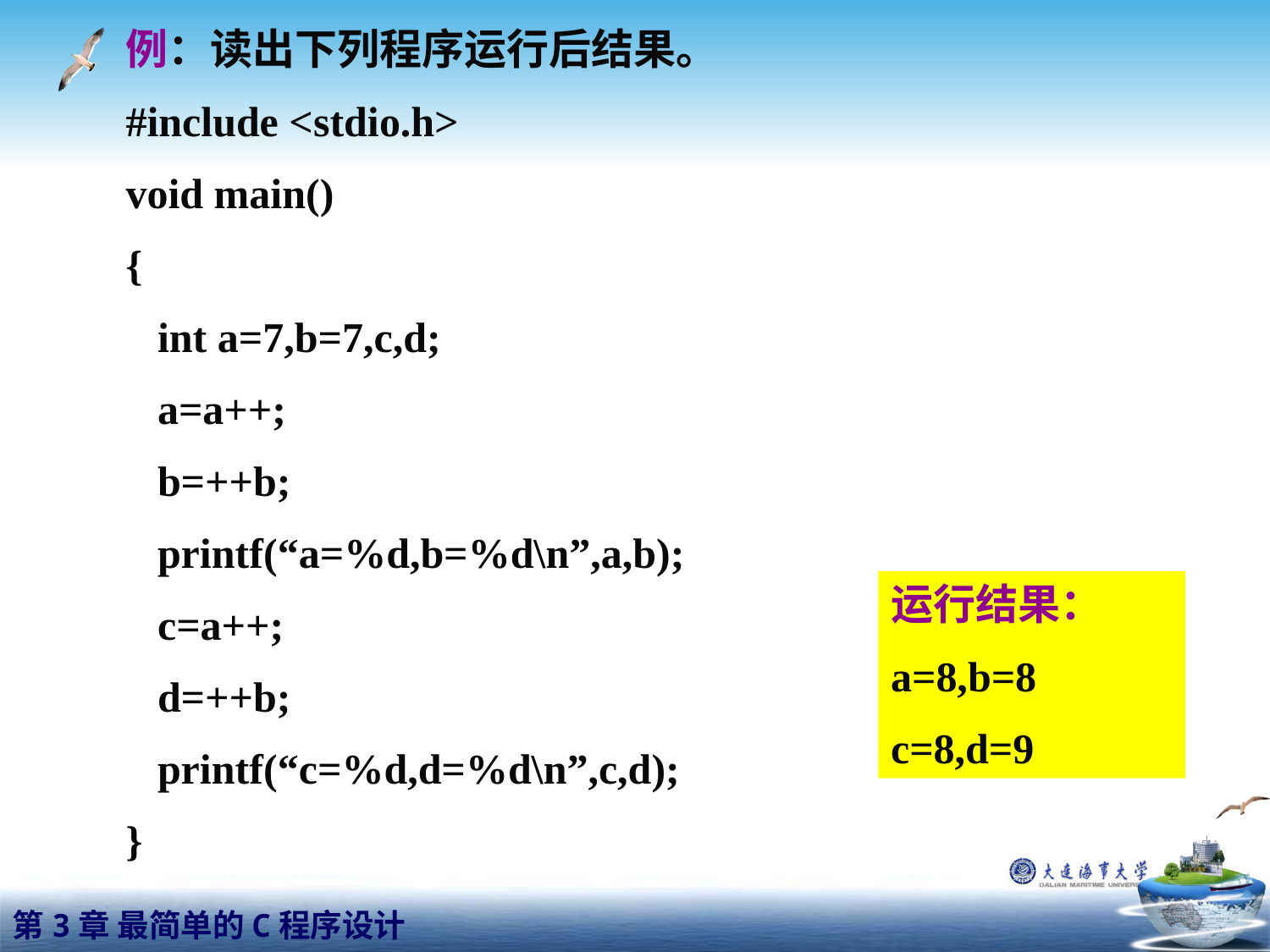

例：读出下列程序运行后结果。
#include <stdio.h>
void main()
{
   int a=7,b=7,c,d;
   a=a++;
   b=++b;
   printf(“a=%d,b=%d\n”,a,b);
   c=a++;
   d=++b;
   printf(“c=%d,d=%d\n”,c,d);
}
运行结果：
a=8,b=8
c=8,d=9